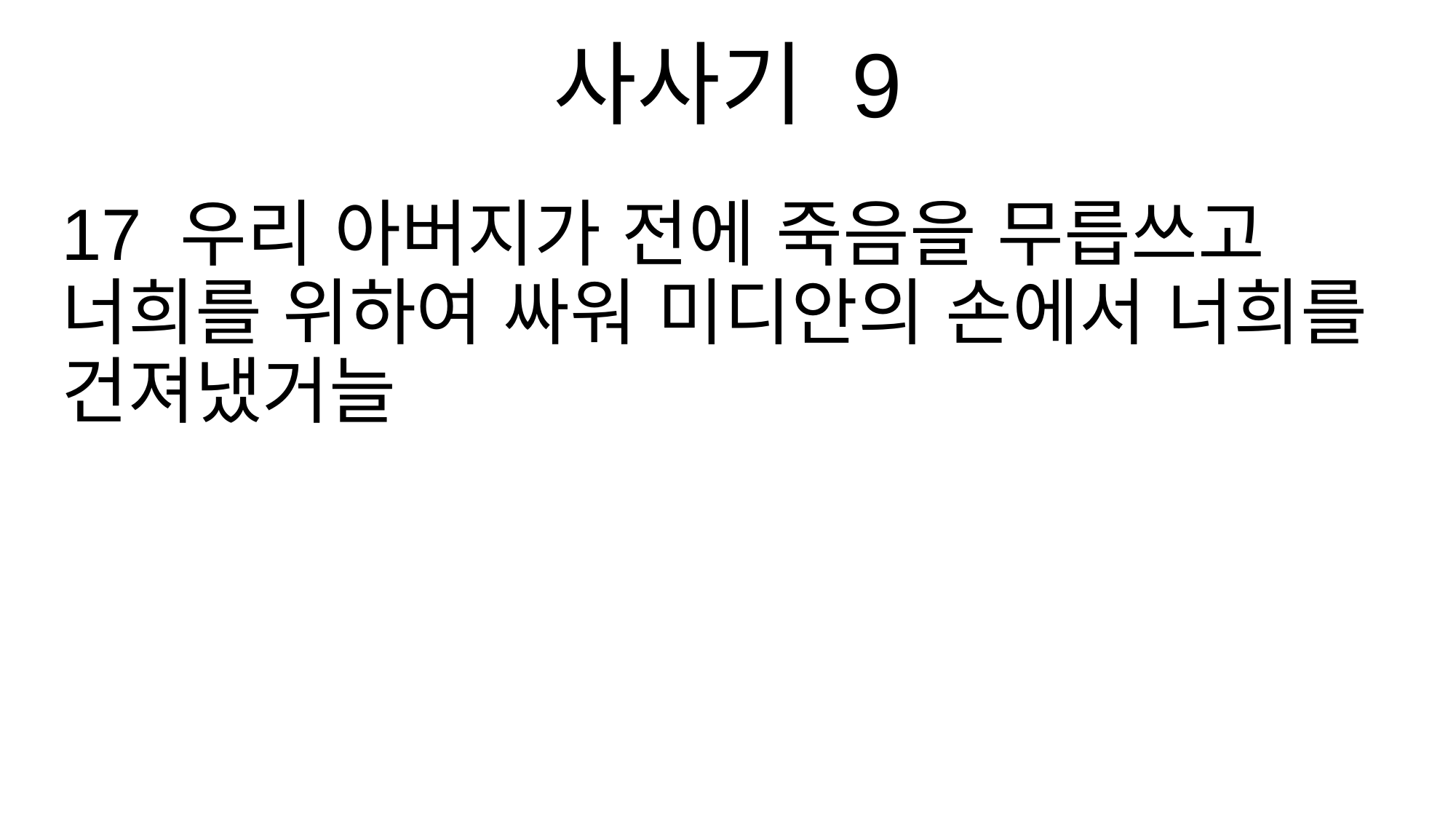

사사기 9
17 우리 아버지가 전에 죽음을 무릅쓰고 너희를 위하여 싸워 미디안의 손에서 너희를 건져냈거늘